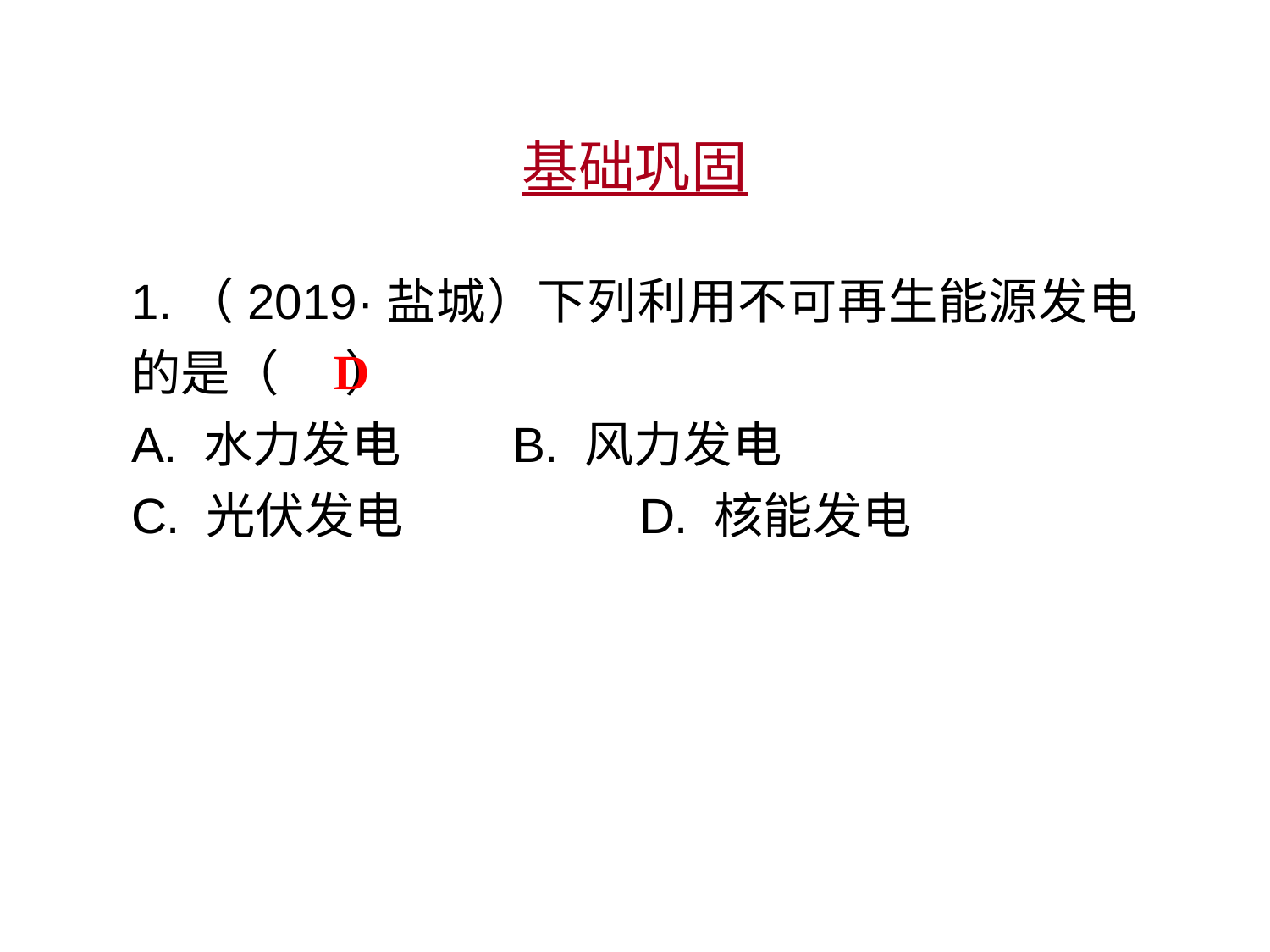

基础巩固
1.（2019·盐城）下列利用不可再生能源发电的是（      ）
A. 水力发电          	B. 风力发电
C. 光伏发电          	D. 核能发电
D